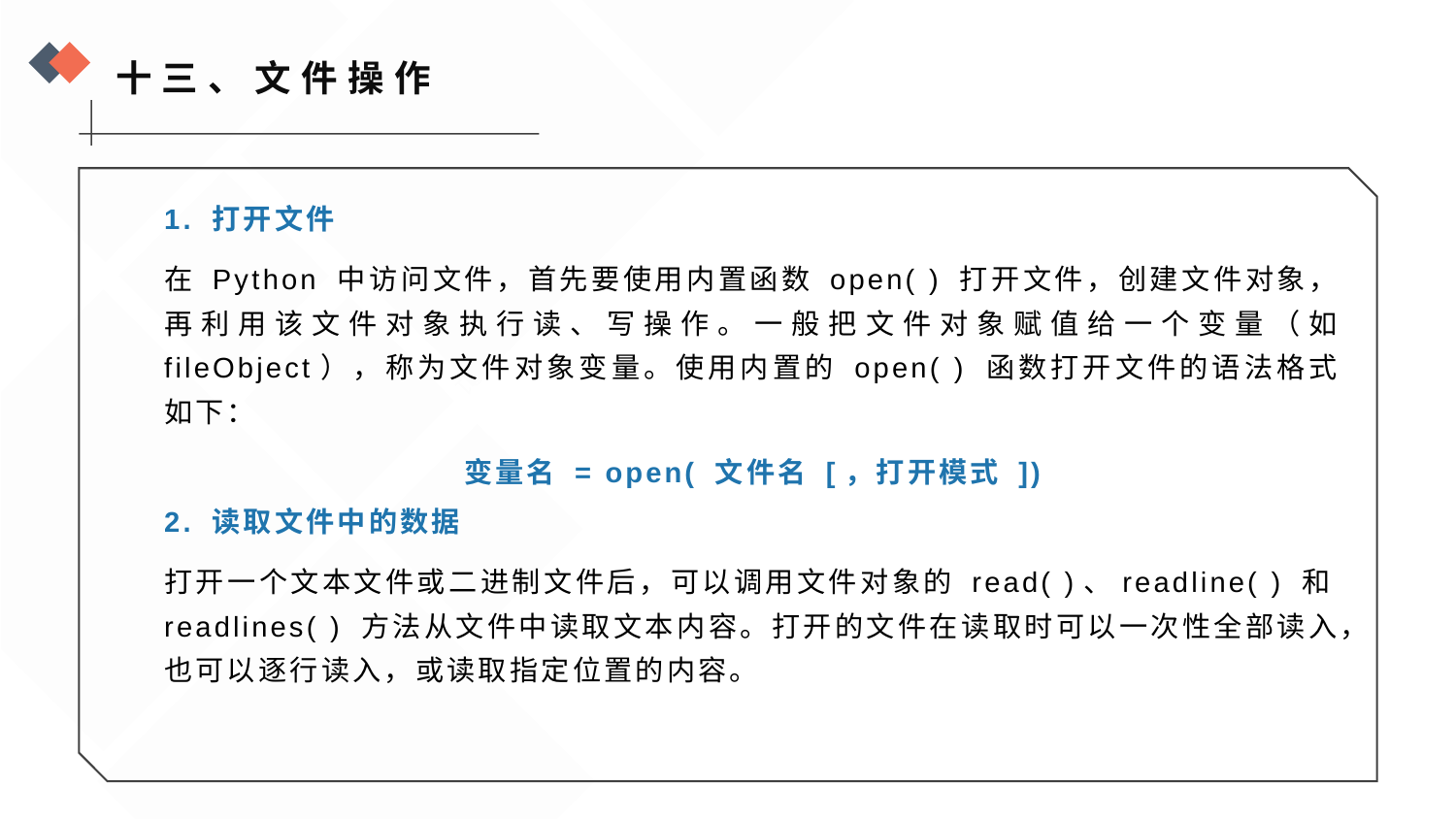

十三、文件操作

1. 打开文件
在 Python 中访问文件，首先要使用内置函数 open( ) 打开文件，创建文件对象，再利用该文件对象执行读、写操作。一般把文件对象赋值给一个变量（如 fileObject），称为文件对象变量。使用内置的 open( ) 函数打开文件的语法格式如下：
变量名 = open( 文件名 [，打开模式 ])
2. 读取文件中的数据
打开一个文本文件或二进制文件后，可以调用文件对象的 read( )、readline( ) 和readlines( ) 方法从文件中读取文本内容。打开的文件在读取时可以一次性全部读入，也可以逐行读入，或读取指定位置的内容。